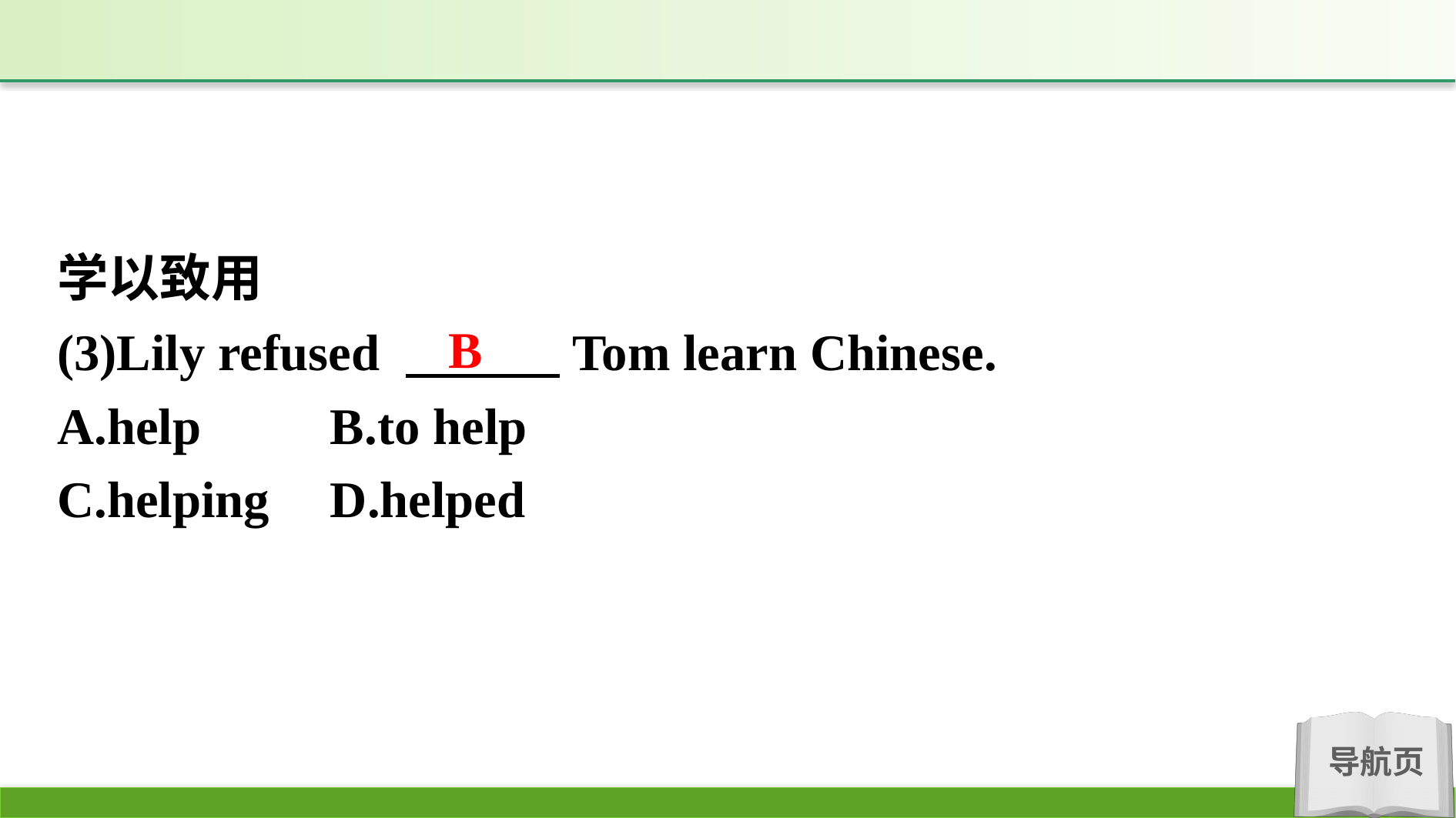

学以致用
(3)Lily refused 　　　Tom learn Chinese.
A.help		B.to help
C.helping	D.helped
B